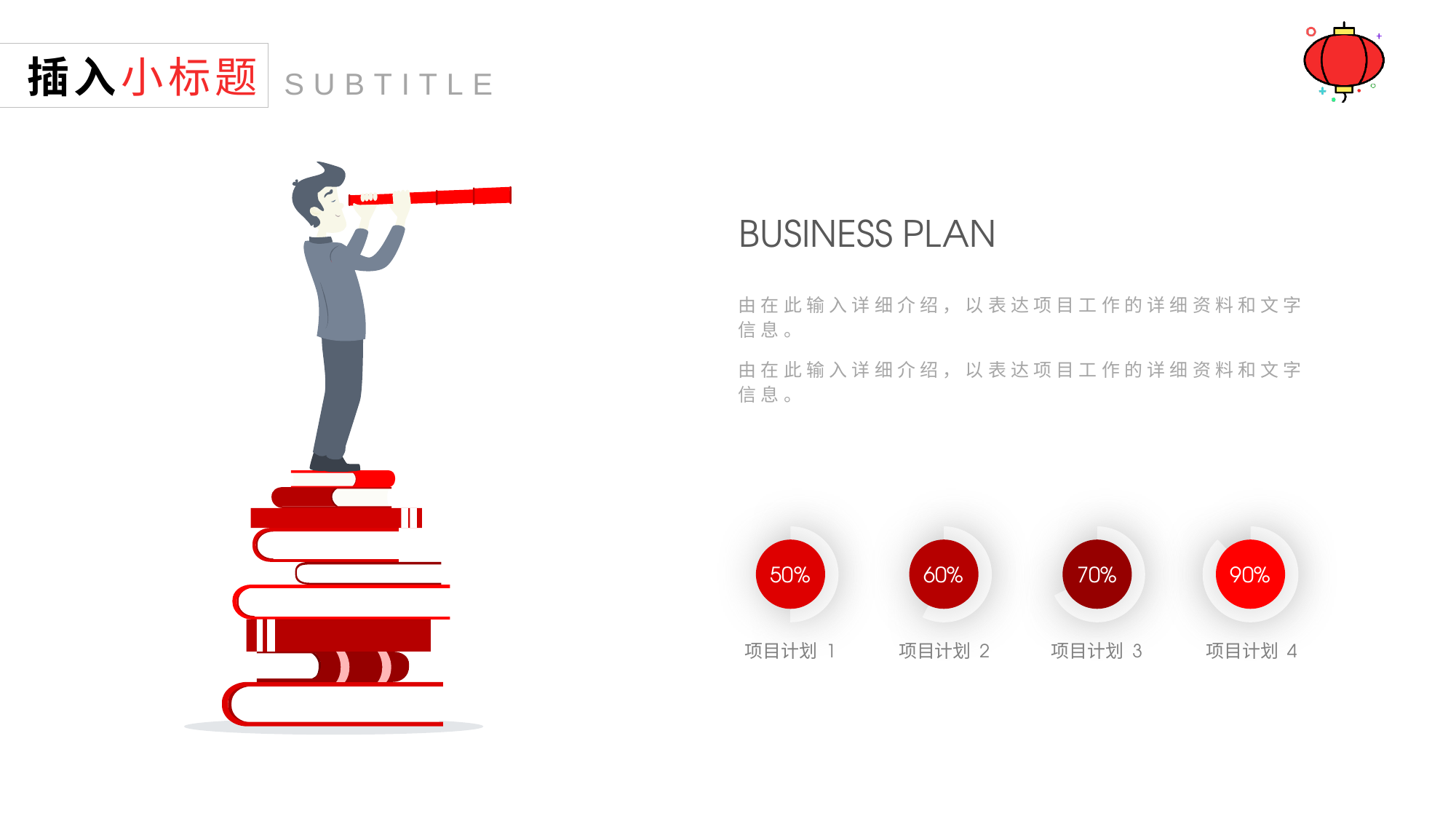

插入小标题
SUBTITLE

BUSINESS PLAN
由在此输入详细介绍，以表达项目工作的详细资料和文字信息。
由在此输入详细介绍，以表达项目工作的详细资料和文字信息。

50%

60%

70%

90%
项目计划 1
项目计划 2
项目计划 3
项目计划 4